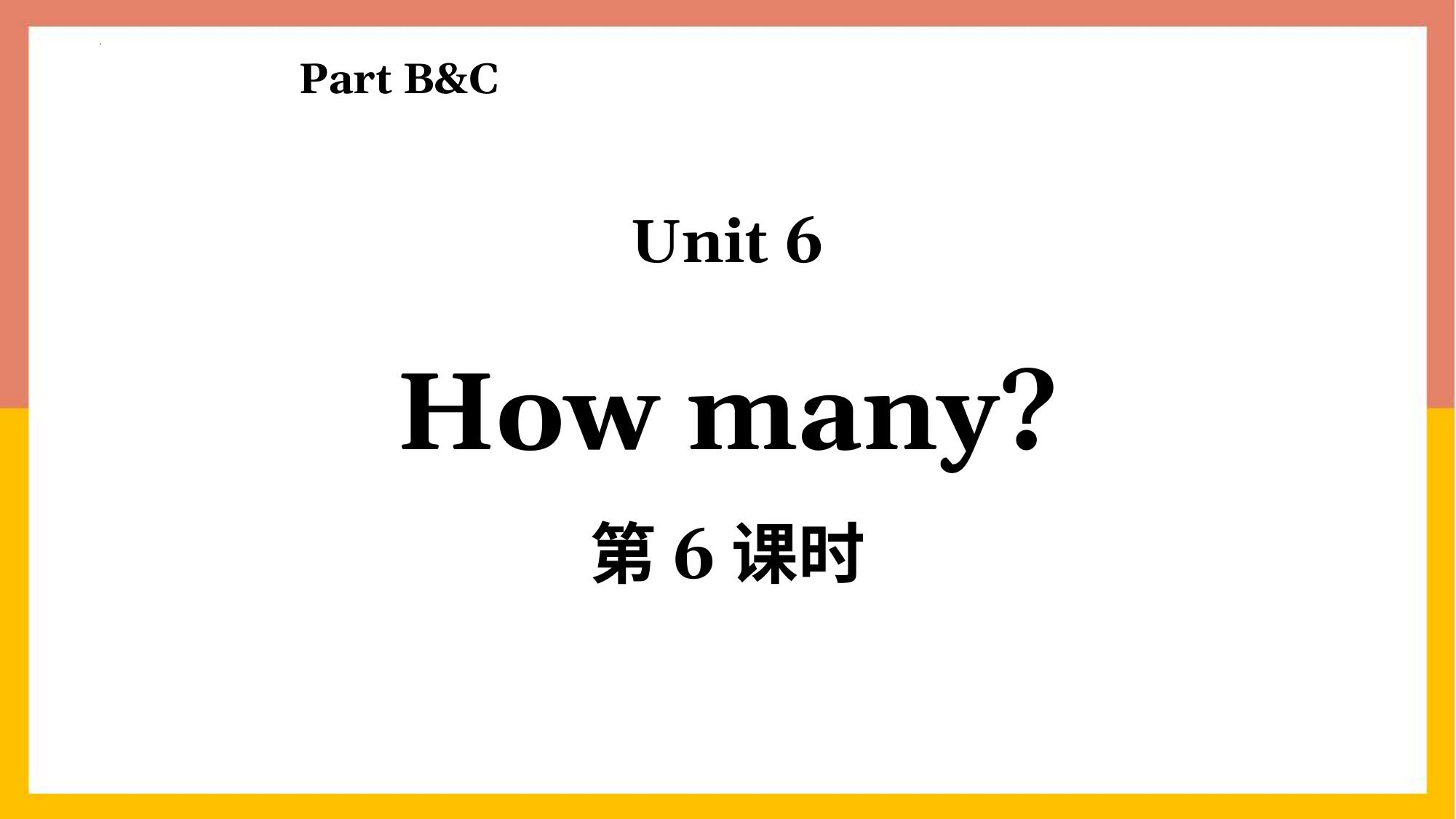

Part B&C
Unit 6
How many?
第6课时